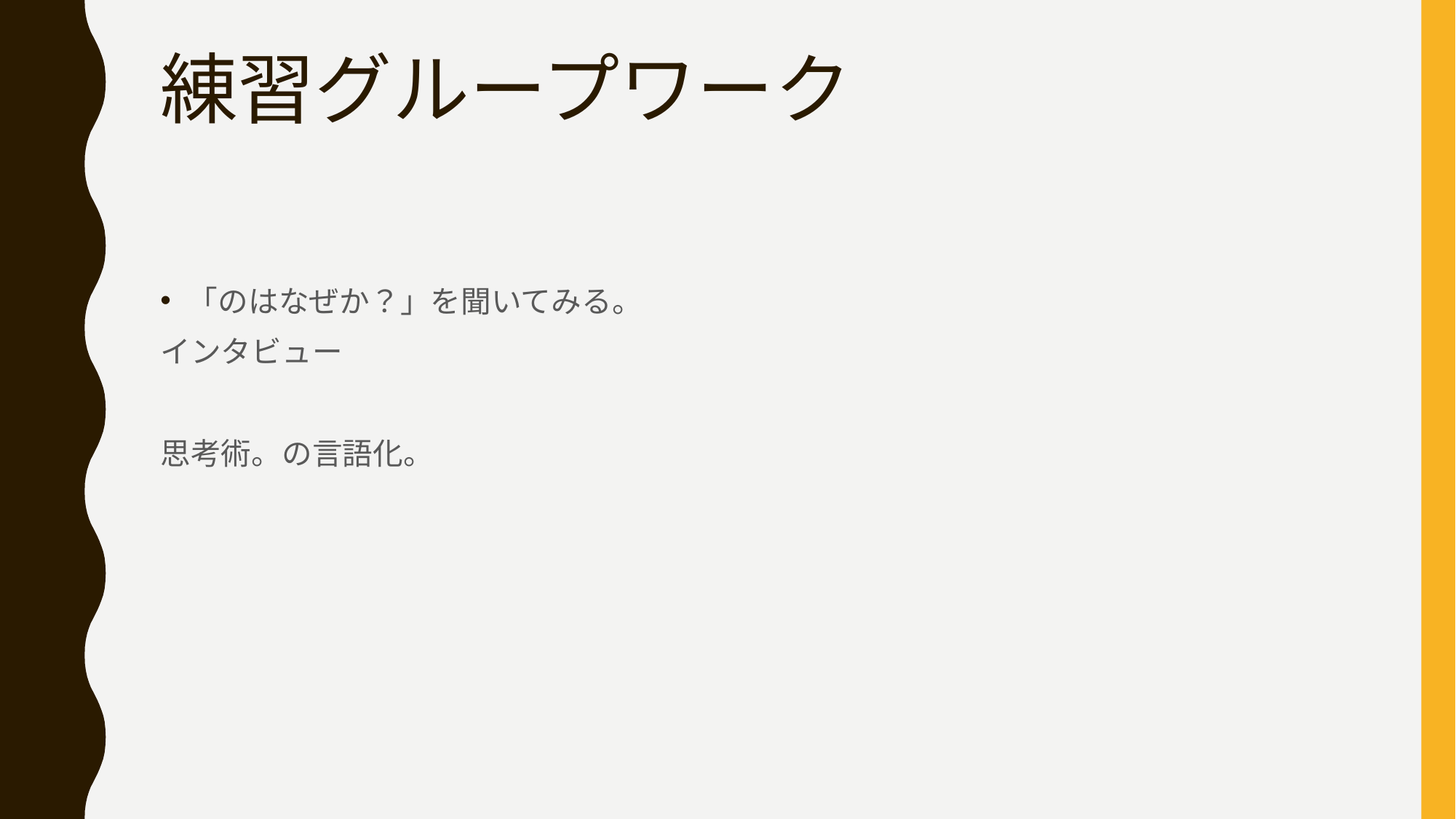

# 練習グループワーク
「のはなぜか？」を聞いてみる。
インタビュー

思考術。の言語化。